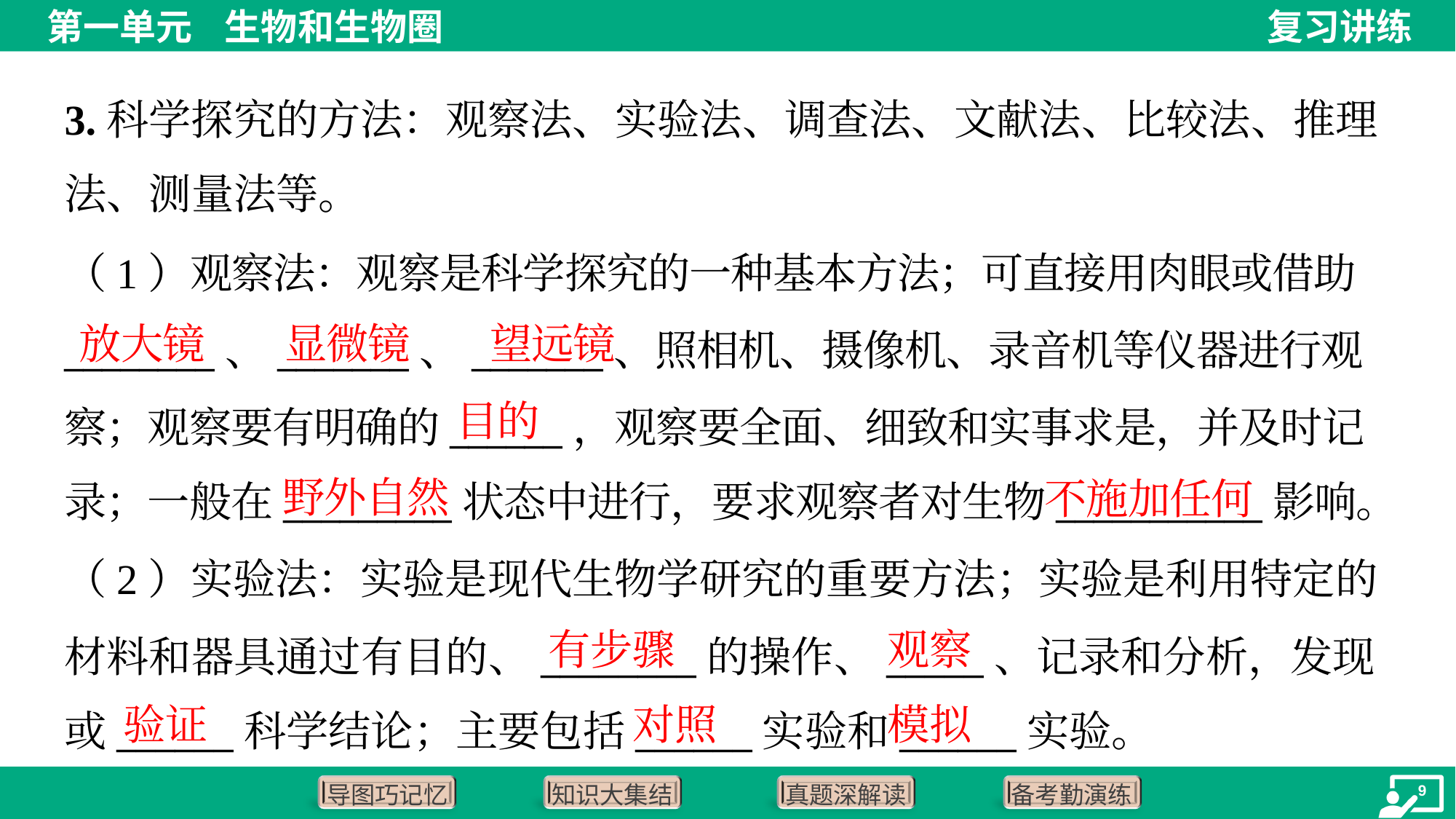

3.科学探究的方法：观察法、实验法、调查法、文献法、比较法、推理
法、测量法等。
（1）观察法：观察是科学探究的一种基本方法；可直接用肉眼或借助
________、_______、_______、照相机、摄像机、录音机等仪器进行观
察；观察要有明确的______，观察要全面、细致和实事求是，并及时记
录；一般在_________状态中进行，要求观察者对生物___________影响。
放大镜
显微镜
望远镜
目的
野外自然
不施加任何
（2）实验法：实验是现代生物学研究的重要方法；实验是利用特定的
材料和器具通过有目的、________的操作、_____、记录和分析，发现
或______科学结论；主要包括______实验和______实验。
有步骤
观察
验证
对照
模拟